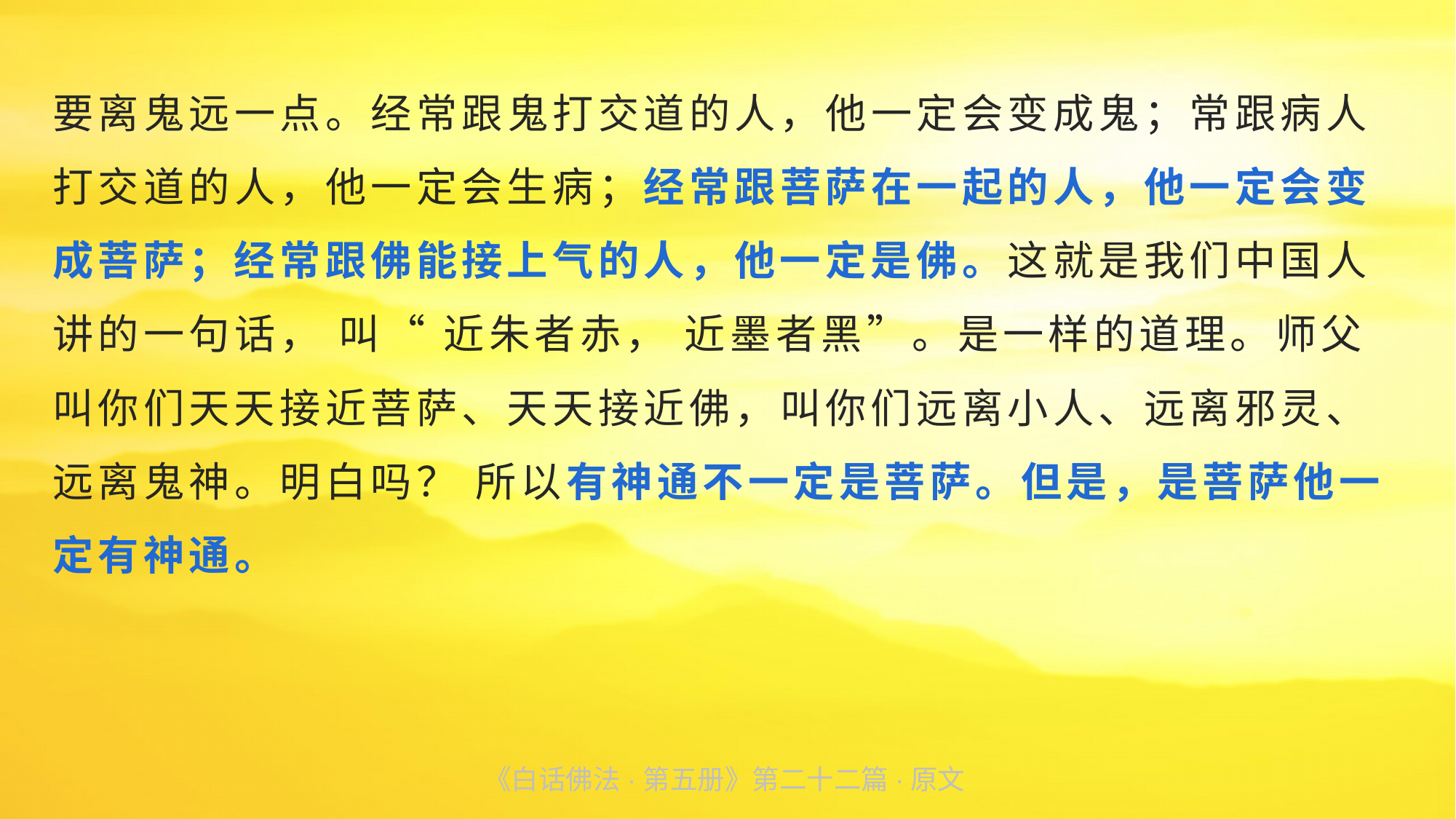

要离鬼远一点。经常跟鬼打交道的人，他一定会变成鬼；常跟病人打交道的人，他一定会生病；经常跟菩萨在一起的人，他一定会变成菩萨；经常跟佛能接上气的人，他一定是佛。这就是我们中国人讲的一句话， 叫“ 近朱者赤， 近墨者黑”。是一样的道理。师父叫你们天天接近菩萨、天天接近佛，叫你们远离小人、远离邪灵、远离鬼神。明白吗？ 所以有神通不一定是菩萨。但是，是菩萨他一
定有神通。

《白话佛法·第五册》第二十二篇·原文